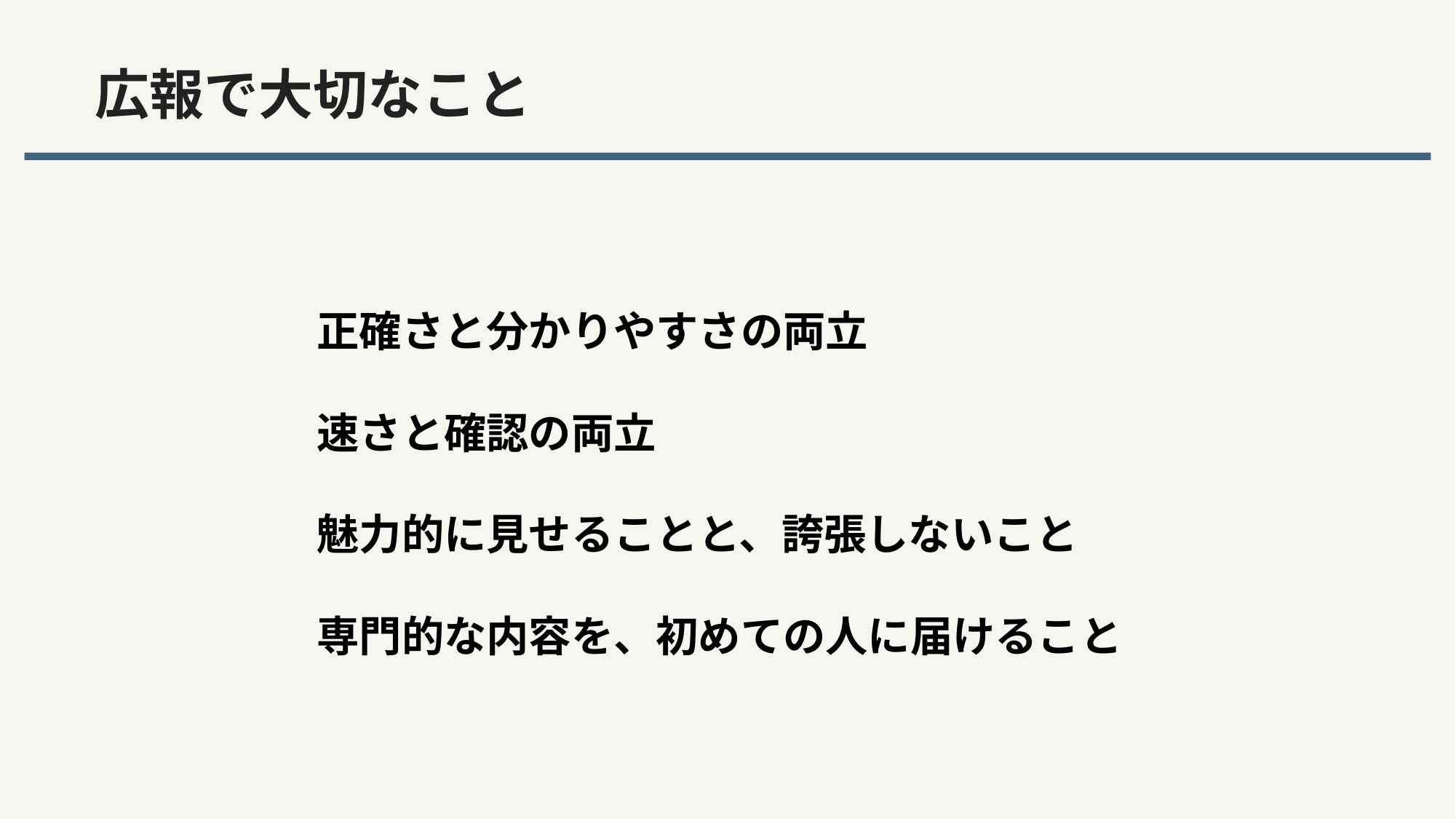

広報で大切なこと

正確さと分かりやすさの両立
速さと確認の両立
魅力的に見せることと、誇張しないこと
専門的な内容を、初めての人に届けること